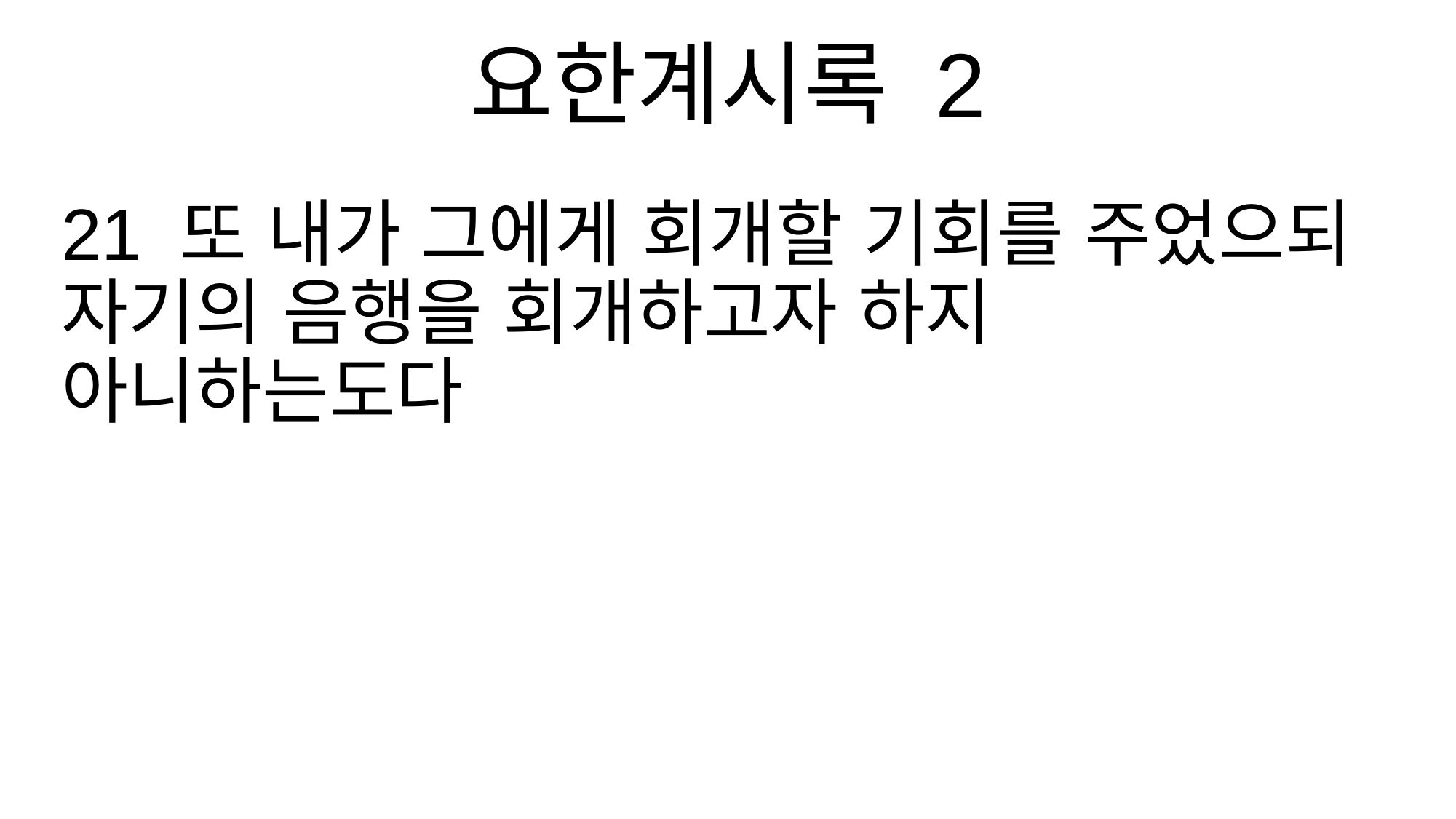

요한계시록 2
21 또 내가 그에게 회개할 기회를 주었으되 자기의 음행을 회개하고자 하지 아니하는도다